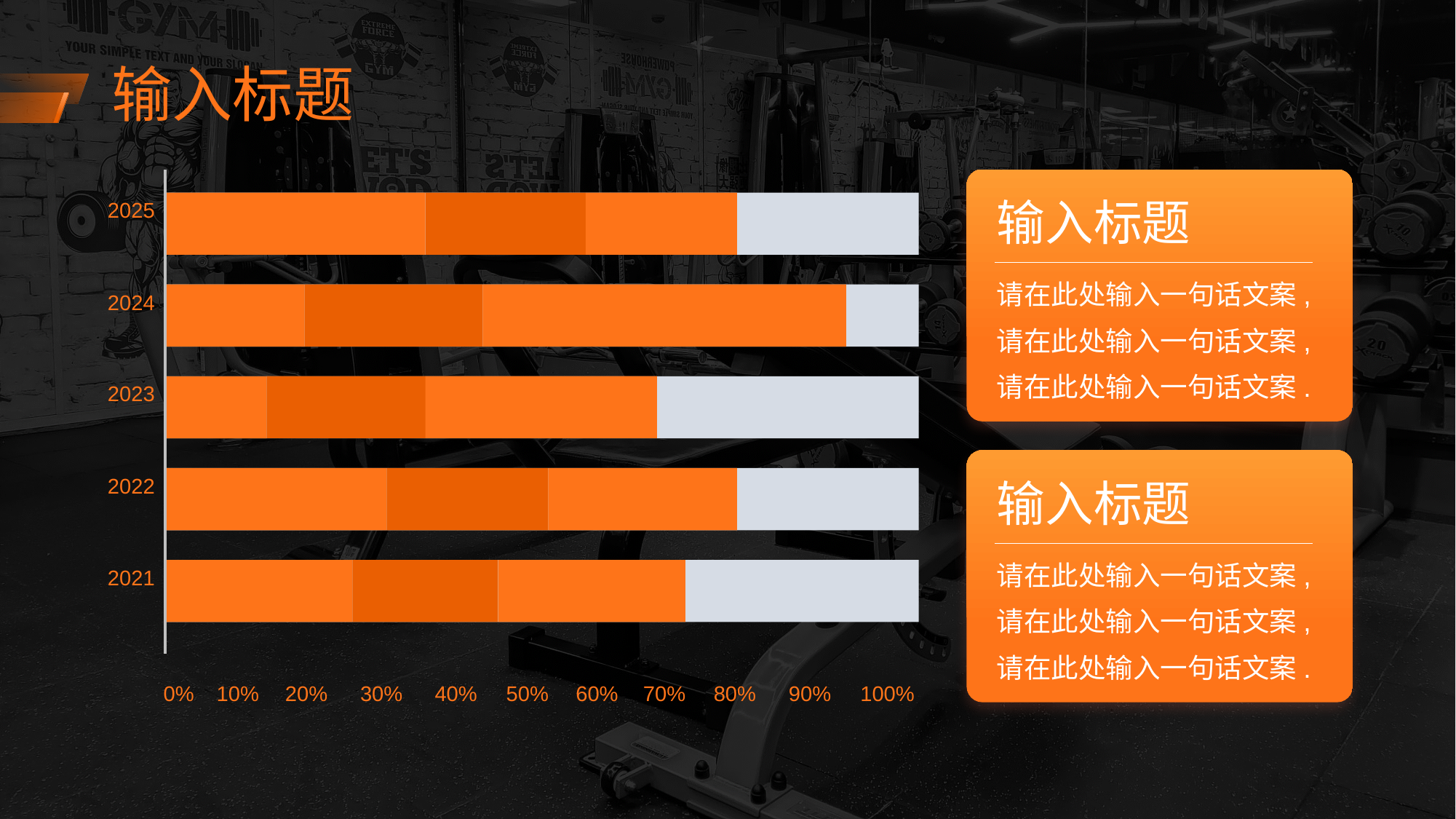

输入标题

2025

2024

2023

2022

2021

0%
10%
20%
30%
40%
50%
60%
70%
80%
90%
100%

输入标题
请在此处输入一句话文案,请在此处输入一句话文案,
请在此处输入一句话文案.

输入标题
请在此处输入一句话文案,请在此处输入一句话文案,
请在此处输入一句话文案.